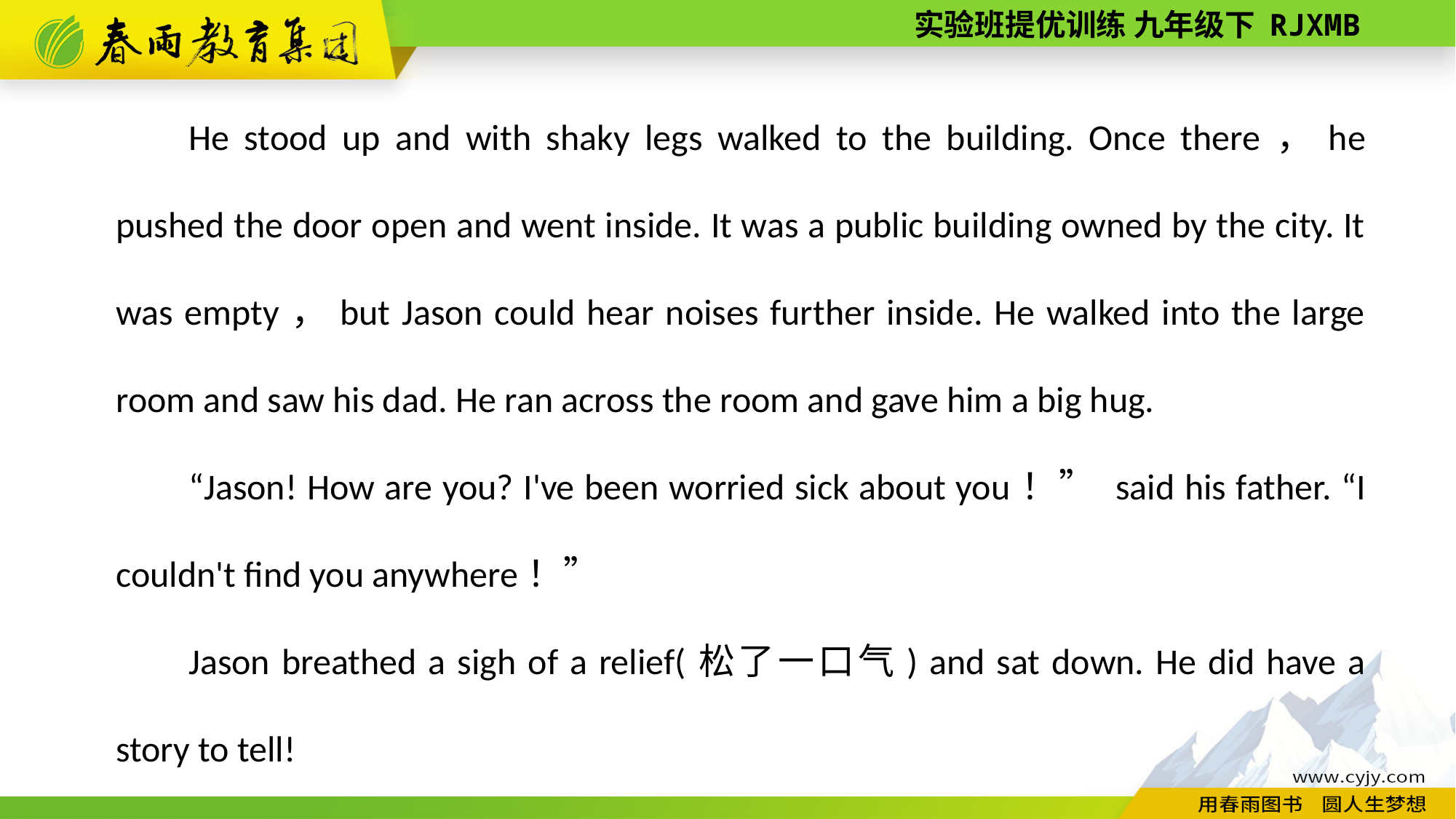

He stood up and with shaky legs walked to the building. Once there，he pushed the door open and went inside. It was a public building owned by the city. It was empty，but Jason could hear noises further inside. He walked into the large room and saw his dad. He ran across the room and gave him a big hug.
“Jason! How are you? I've been worried sick about you！” said his father. “I couldn't find you anywhere！”
Jason breathed a sigh of a relief(松了一口气) and sat down. He did have a story to tell!